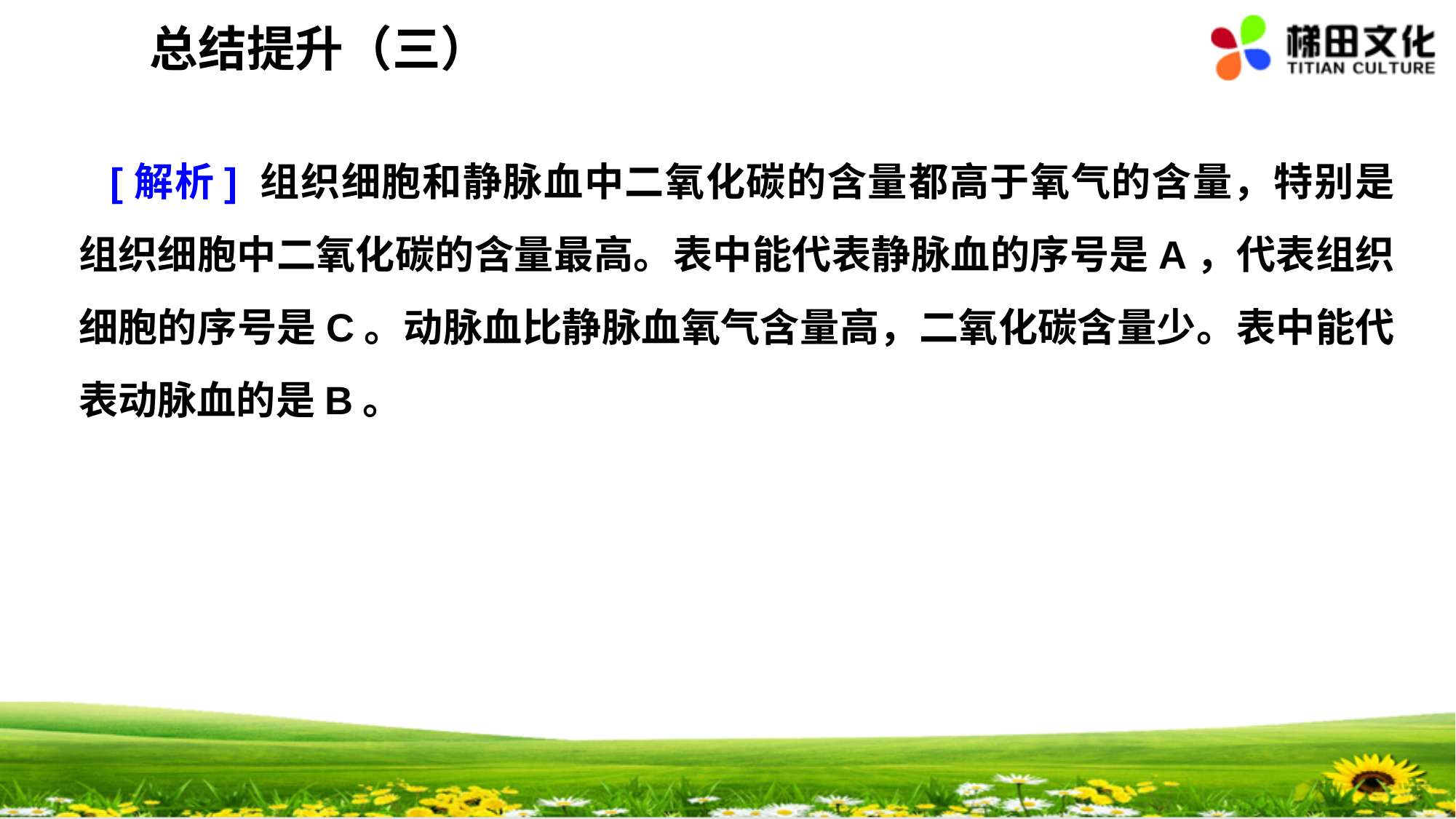

总结提升（三）
[解析] 组织细胞和静脉血中二氧化碳的含量都高于氧气的含量，特别是组织细胞中二氧化碳的含量最高。表中能代表静脉血的序号是A，代表组织细胞的序号是C。动脉血比静脉血氧气含量高，二氧化碳含量少。表中能代表动脉血的是B。